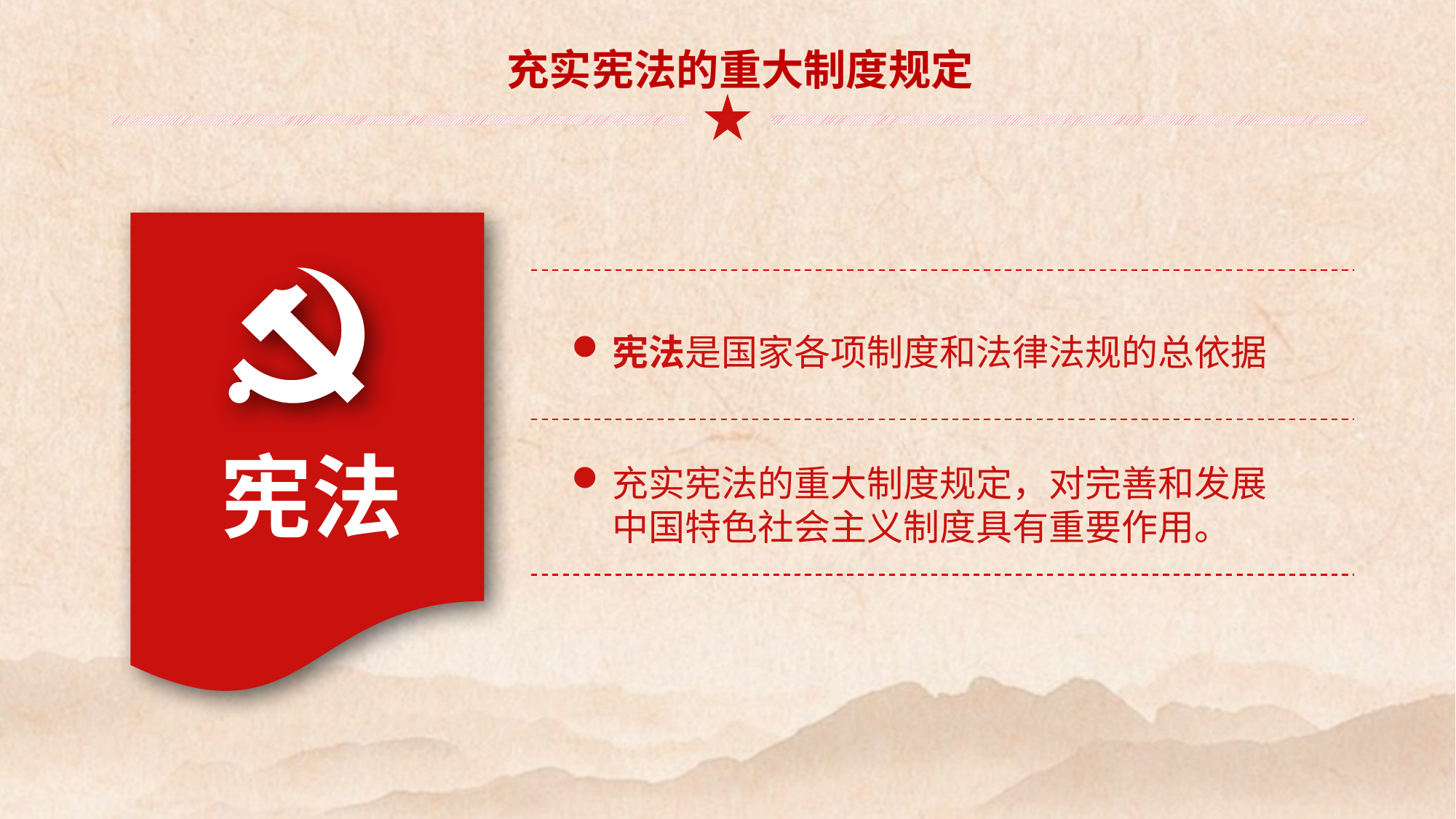

充实宪法的重大制度规定

宪法是国家各项制度和法律法规的总依据

充实宪法的重大制度规定，对完善和发展中国特色社会主义制度具有重要作用。
宪法